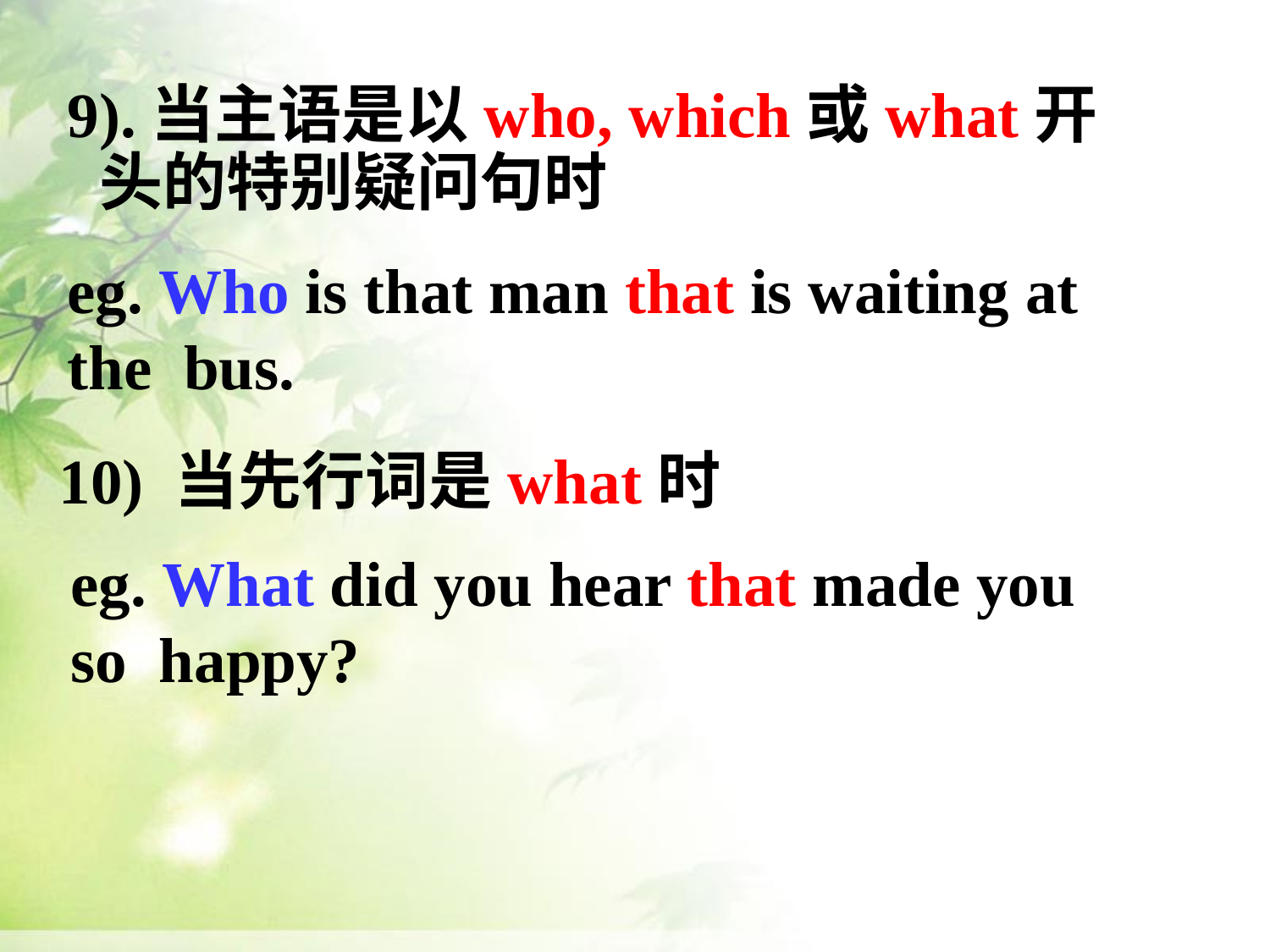

9).当主语是以who, which或what开头的特别疑问句时
eg. Who is that man that is waiting at the  bus.

10) 当先行词是what时
eg. What did you hear that made you so  happy?